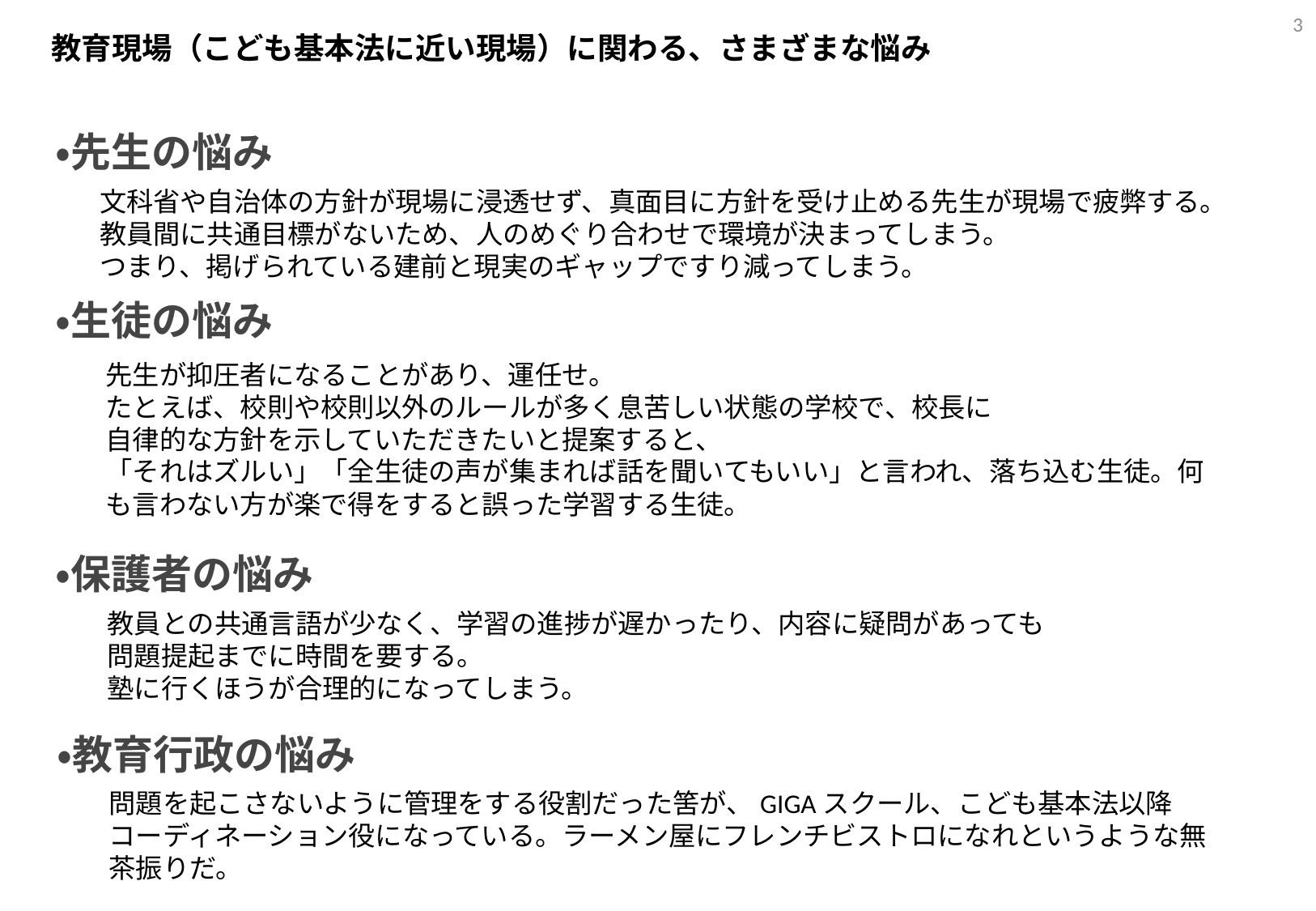

3
教育現場（こども基本法に近い現場）に関わる、さまざまな悩み
・先生の悩み
文科省や自治体の方針が現場に浸透せず、真面目に方針を受け止める先生が現場で疲弊する。
教員間に共通目標がないため、人のめぐり合わせで環境が決まってしまう。
つまり、掲げられている建前と現実のギャップですり減ってしまう。
・生徒の悩み
先生が抑圧者になることがあり、運任せ。
たとえば、校則や校則以外のルールが多く息苦しい状態の学校で、校長に
自律的な方針を示していただきたいと提案すると、
「それはズルい」「全生徒の声が集まれば話を聞いてもいい」と言われ、落ち込む生徒。何も言わない方が楽で得をすると誤った学習する生徒。
・保護者の悩み
教員との共通言語が少なく、学習の進捗が遅かったり、内容に疑問があっても
問題提起までに時間を要する。
塾に行くほうが合理的になってしまう。
・教育行政の悩み
問題を起こさないように管理をする役割だった筈が、GIGAスクール、こども基本法以降
コーディネーション役になっている。ラーメン屋にフレンチビストロになれというような無茶振りだ。